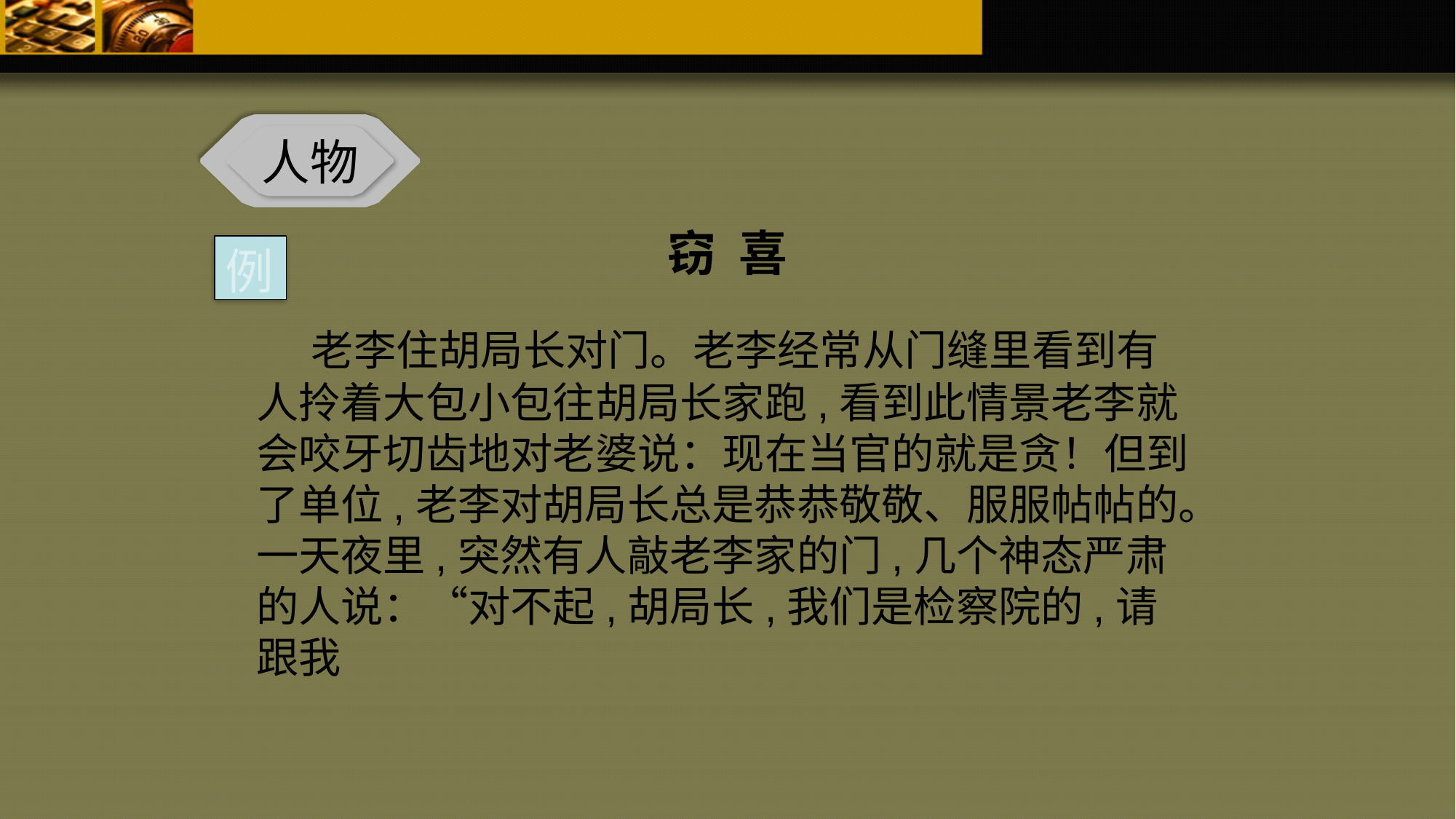

人物
窃  喜

    老李住胡局长对门。老李经常从门缝里看到有人拎着大包小包往胡局长家跑,看到此情景老李就会咬牙切齿地对老婆说：现在当官的就是贪！但到了单位,老李对胡局长总是恭恭敬敬、服服帖帖的。一天夜里,突然有人敲老李家的门,几个神态严肃的人说：“对不起,胡局长,我们是检察院的,请跟我
例